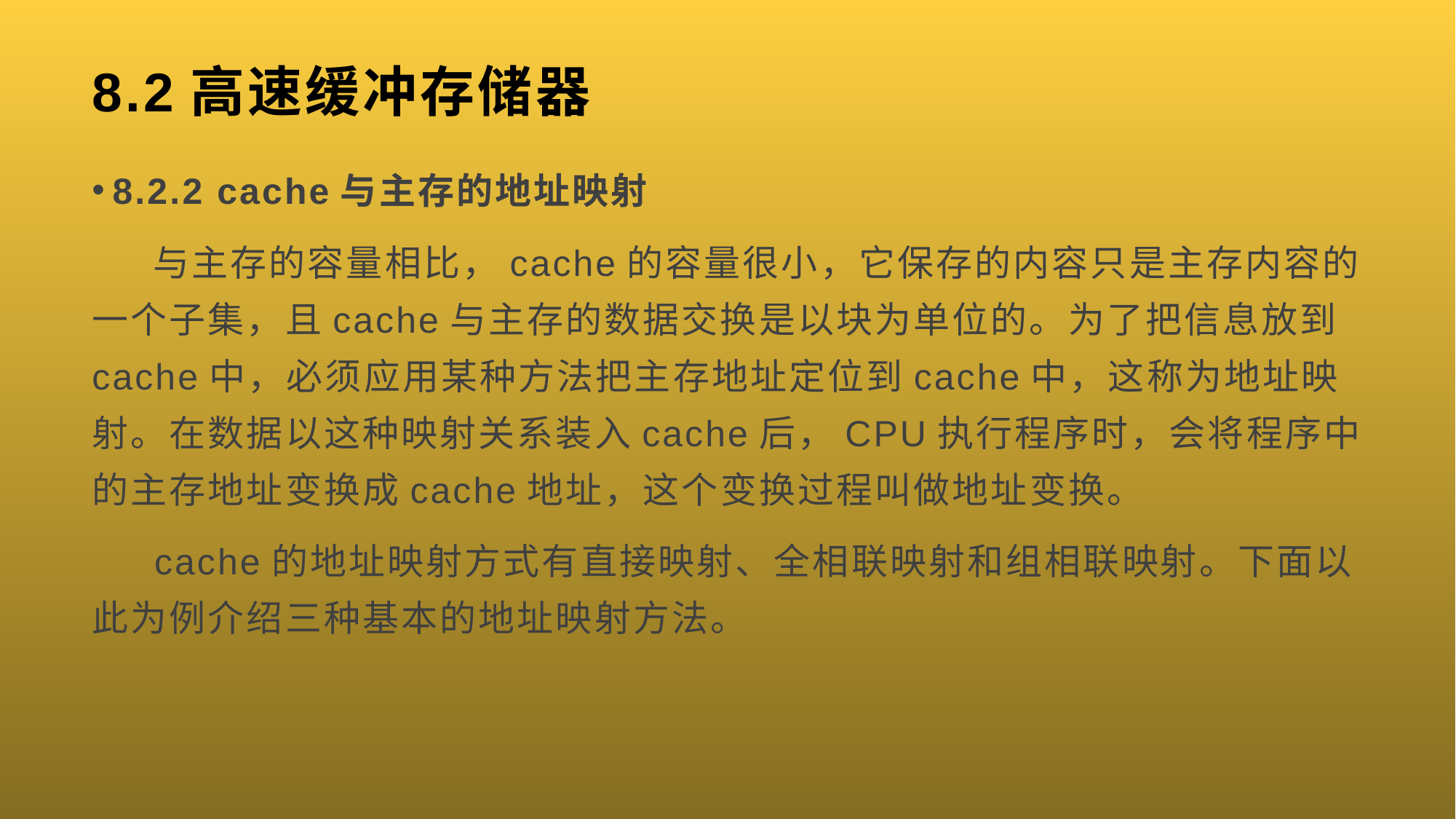

# 8.2高速缓冲存储器
8.2.2 cache与主存的地址映射
     与主存的容量相比，cache的容量很小，它保存的内容只是主存内容的一个子集，且cache与主存的数据交换是以块为单位的。为了把信息放到cache中，必须应用某种方法把主存地址定位到cache中，这称为地址映射。在数据以这种映射关系装入cache后，CPU执行程序时，会将程序中的主存地址变换成cache地址，这个变换过程叫做地址变换。
     cache的地址映射方式有直接映射、全相联映射和组相联映射。下面以此为例介绍三种基本的地址映射方法。